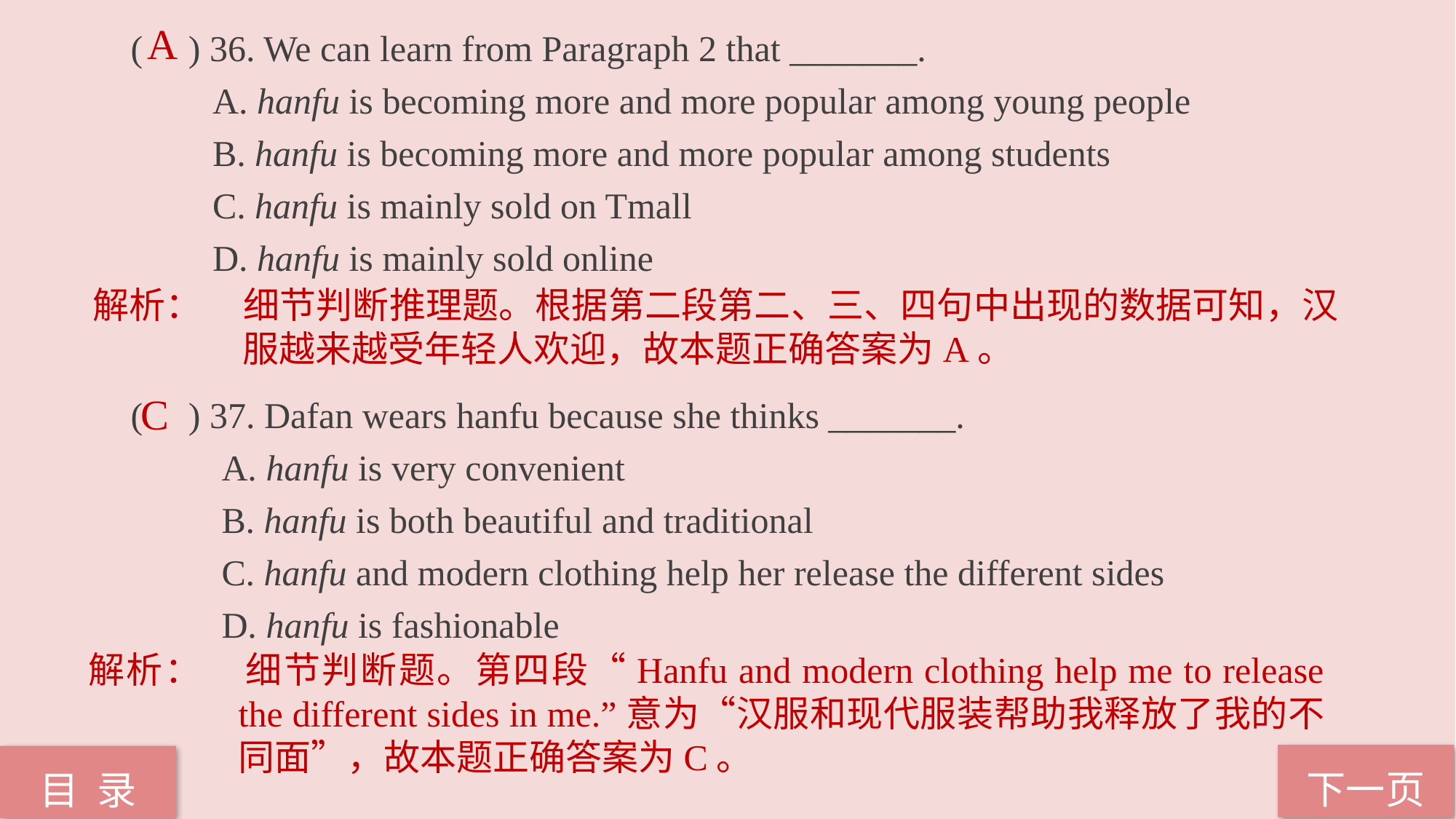

(     ) 36. We can learn from Paragraph 2 that _______.
         A. hanfu is becoming more and more popular among young people
         B. hanfu is becoming more and more popular among students
         C. hanfu is mainly sold on Tmall
         D. hanfu is mainly sold online

(     ) 37. Dafan wears hanfu because she thinks _______.
          A. hanfu is very convenient
          B. hanfu is both beautiful and traditional
          C. hanfu and modern clothing help her release the different sides
          D. hanfu is fashionable
A
解析：	细节判断推理题。根据第二段第二、三、四句中出现的数据可知，汉服越来越受年轻人欢迎，故本题正确答案为A。
C
解析：	细节判断题。第四段“Hanfu and modern clothing help me to release the different sides in me.”意为“汉服和现代服装帮助我释放了我的不同面”，故本题正确答案为C。